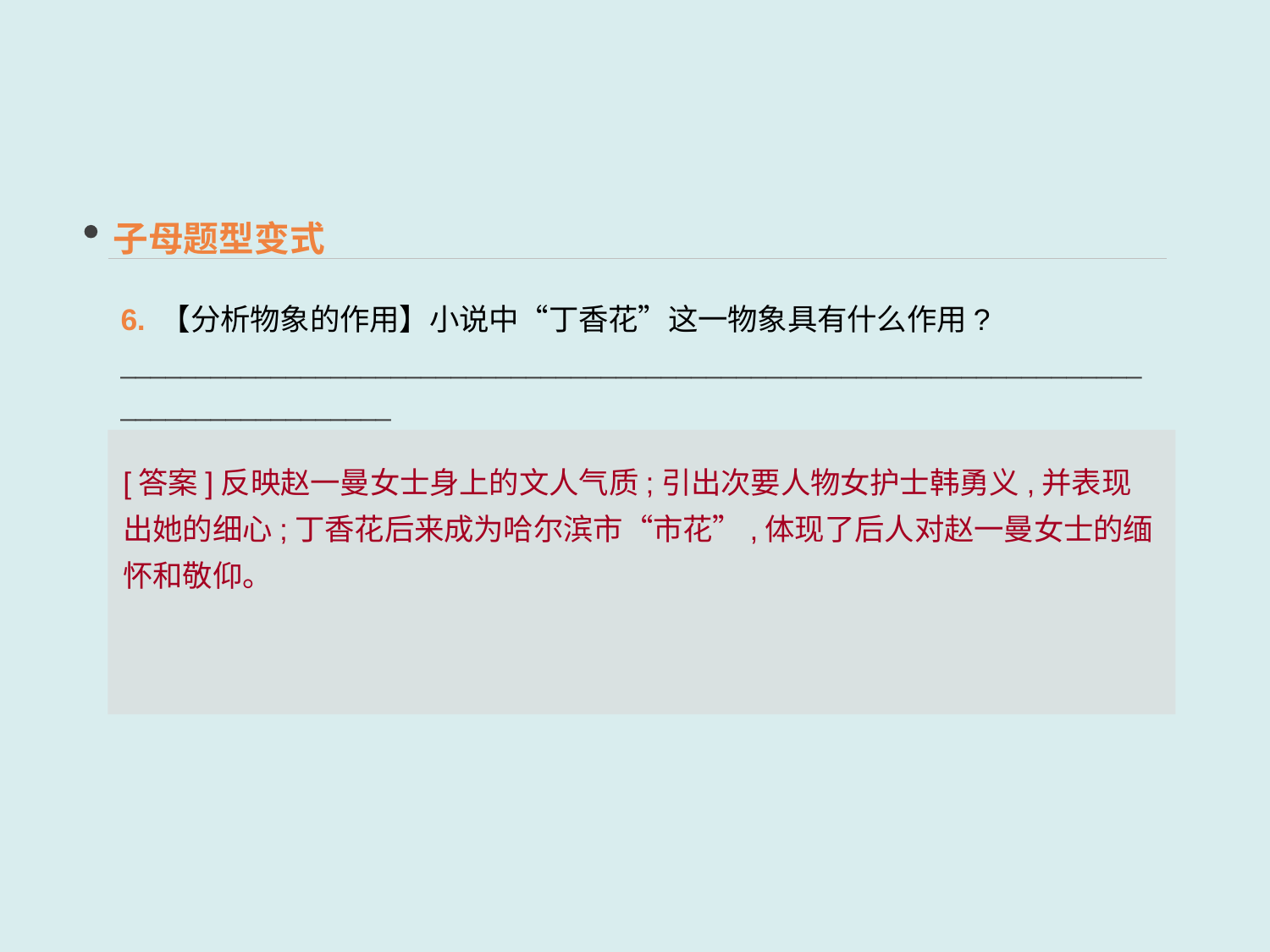

子母题型变式

6. 【分析物象的作用】小说中“丁香花”这一物象具有什么作用?
______________________________________________________________________________________

[答案]反映赵一曼女士身上的文人气质;引出次要人物女护士韩勇义,并表现出她的细心;丁香花后来成为哈尔滨市“市花”,体现了后人对赵一曼女士的缅怀和敬仰。